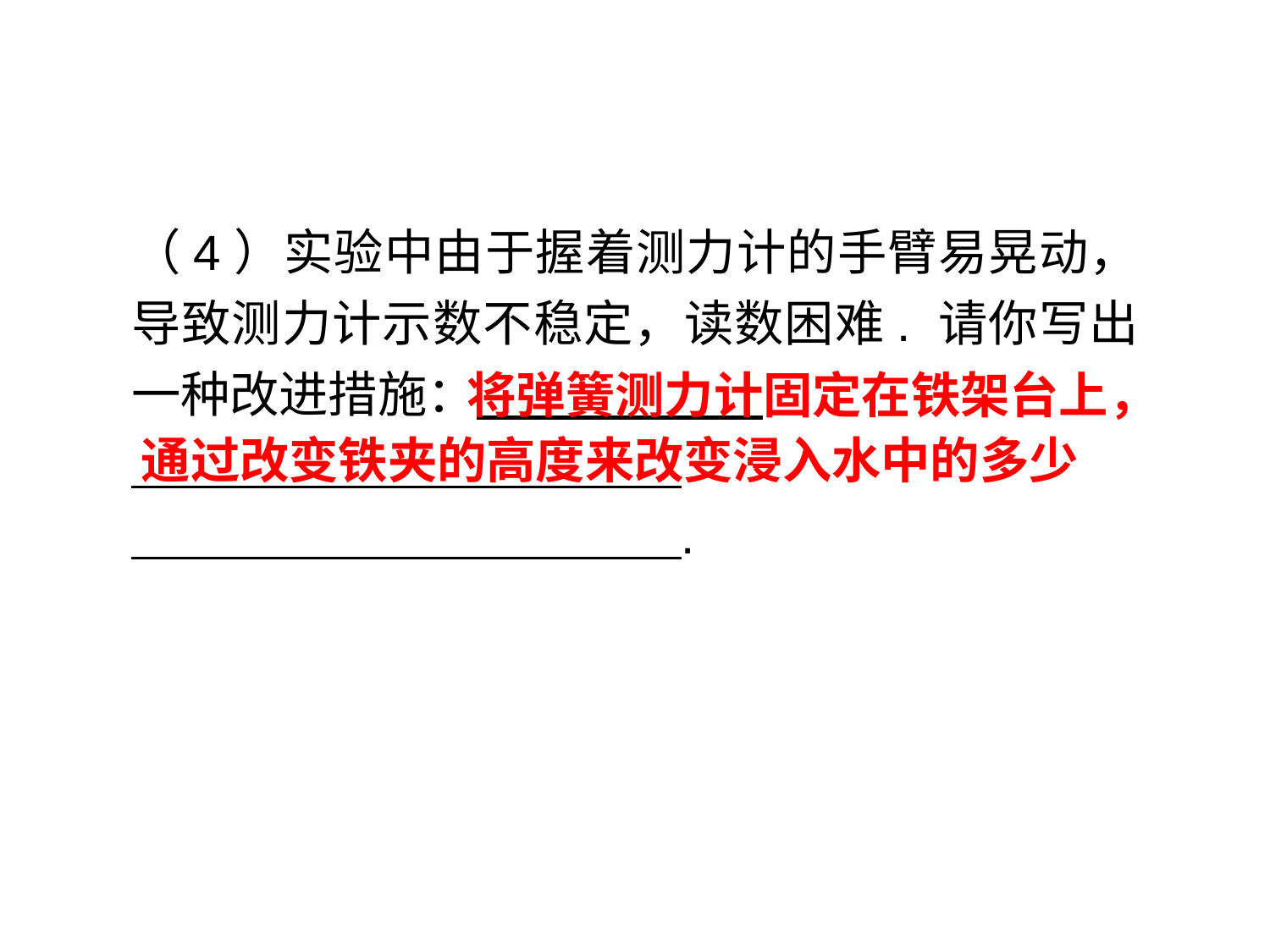

（4）实验中由于握着测力计的手臂易晃动，导致测力计示数不稳定，读数困难. 请你写出一种改进措施：                          .
                                        .
                                        .
                            将弹簧测力计固定在铁架台上，通过改变铁夹的高度来改变浸入水中的多少